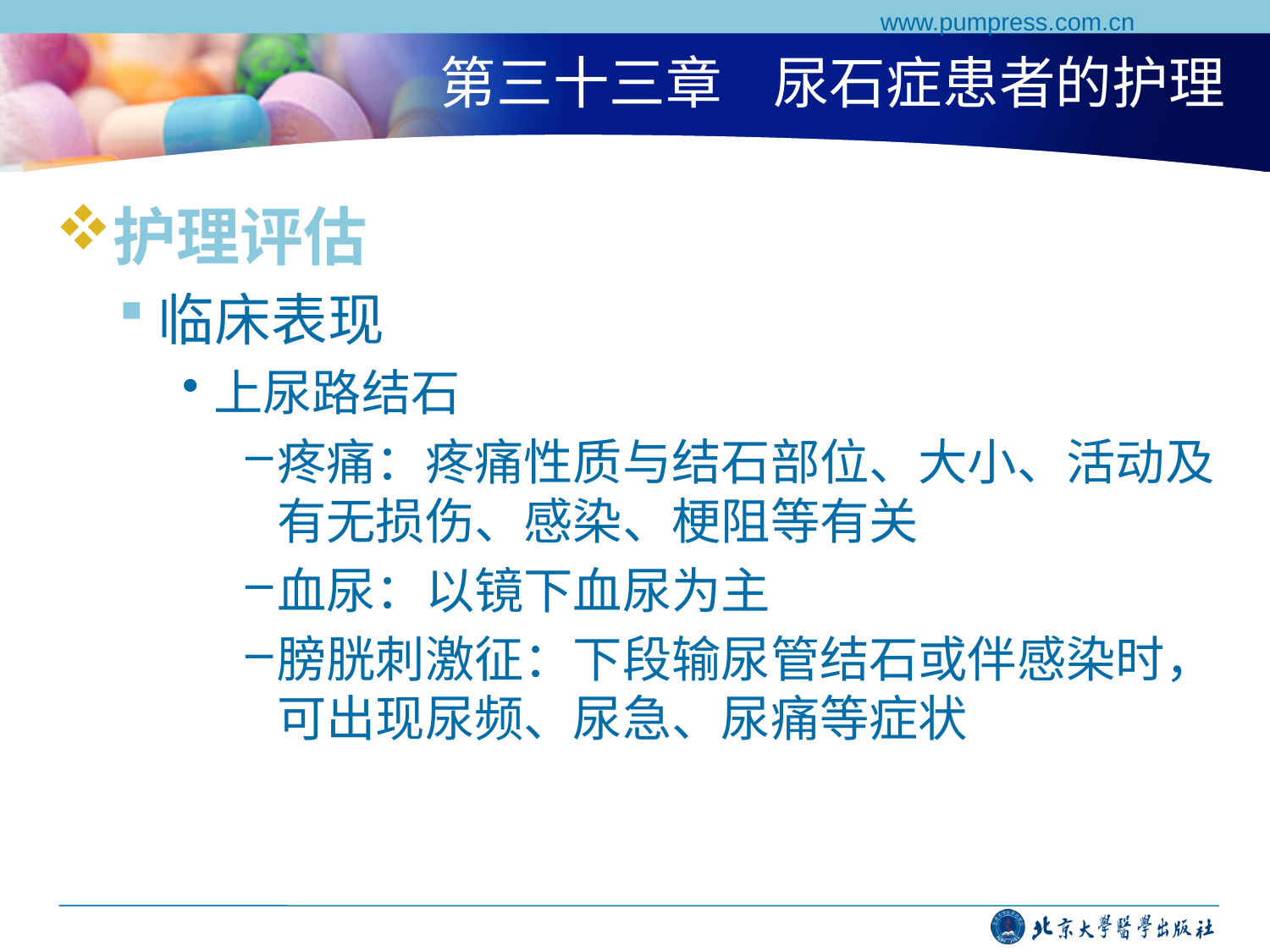

www.pumpress.com.cn
# 第三十三章    尿石症患者的护理
护理评估
临床表现
上尿路结石
疼痛：疼痛性质与结石部位、大小、活动及有无损伤、感染、梗阻等有关
血尿：以镜下血尿为主
膀胱刺激征：下段输尿管结石或伴感染时，可出现尿频、尿急、尿痛等症状